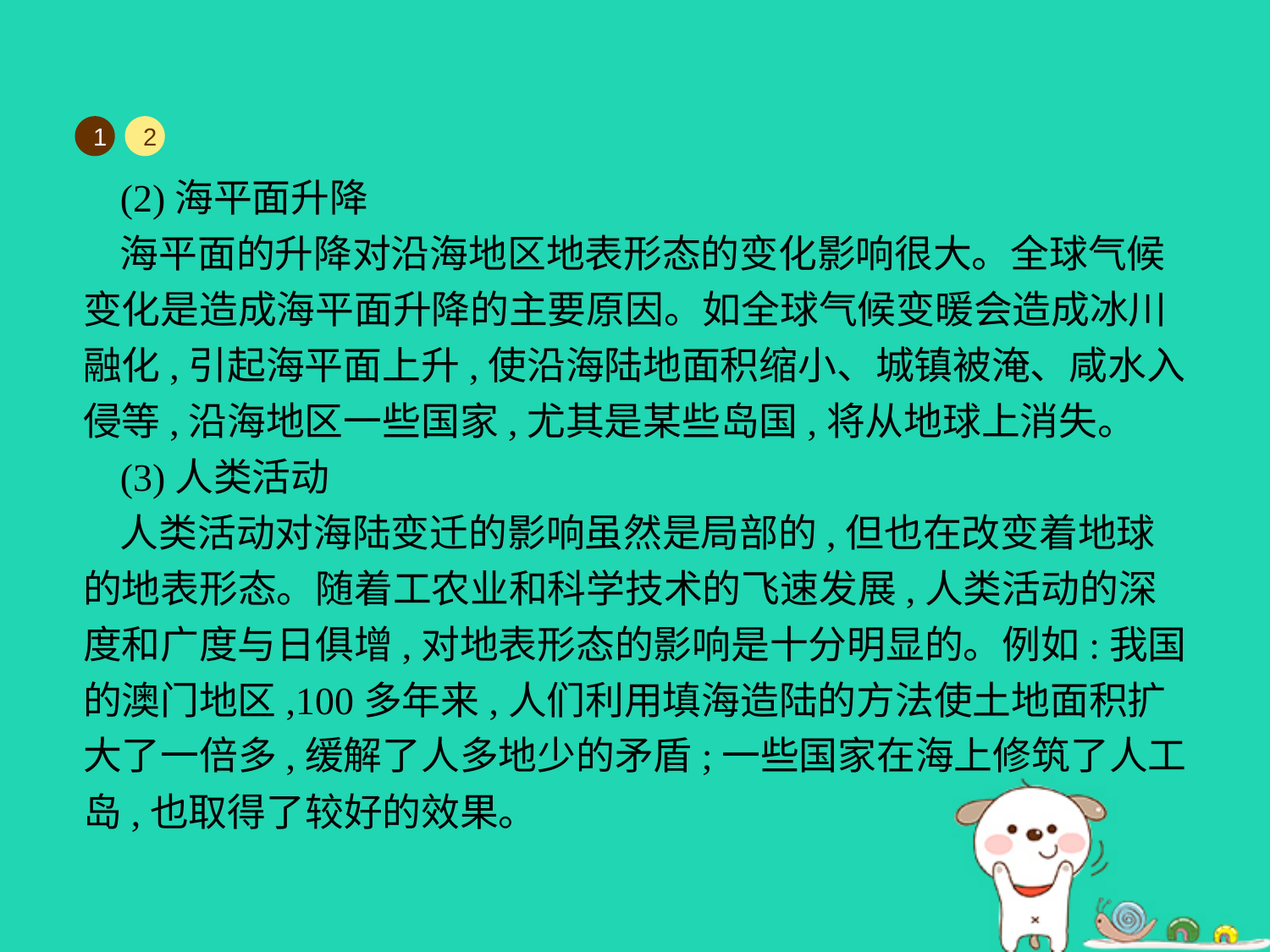

1
2
(2)海平面升降
海平面的升降对沿海地区地表形态的变化影响很大。全球气候变化是造成海平面升降的主要原因。如全球气候变暖会造成冰川融化,引起海平面上升,使沿海陆地面积缩小、城镇被淹、咸水入侵等,沿海地区一些国家,尤其是某些岛国,将从地球上消失。
(3)人类活动
人类活动对海陆变迁的影响虽然是局部的,但也在改变着地球的地表形态。随着工农业和科学技术的飞速发展,人类活动的深度和广度与日俱增,对地表形态的影响是十分明显的。例如:我国的澳门地区,100多年来,人们利用填海造陆的方法使土地面积扩大了一倍多,缓解了人多地少的矛盾;一些国家在海上修筑了人工岛,也取得了较好的效果。